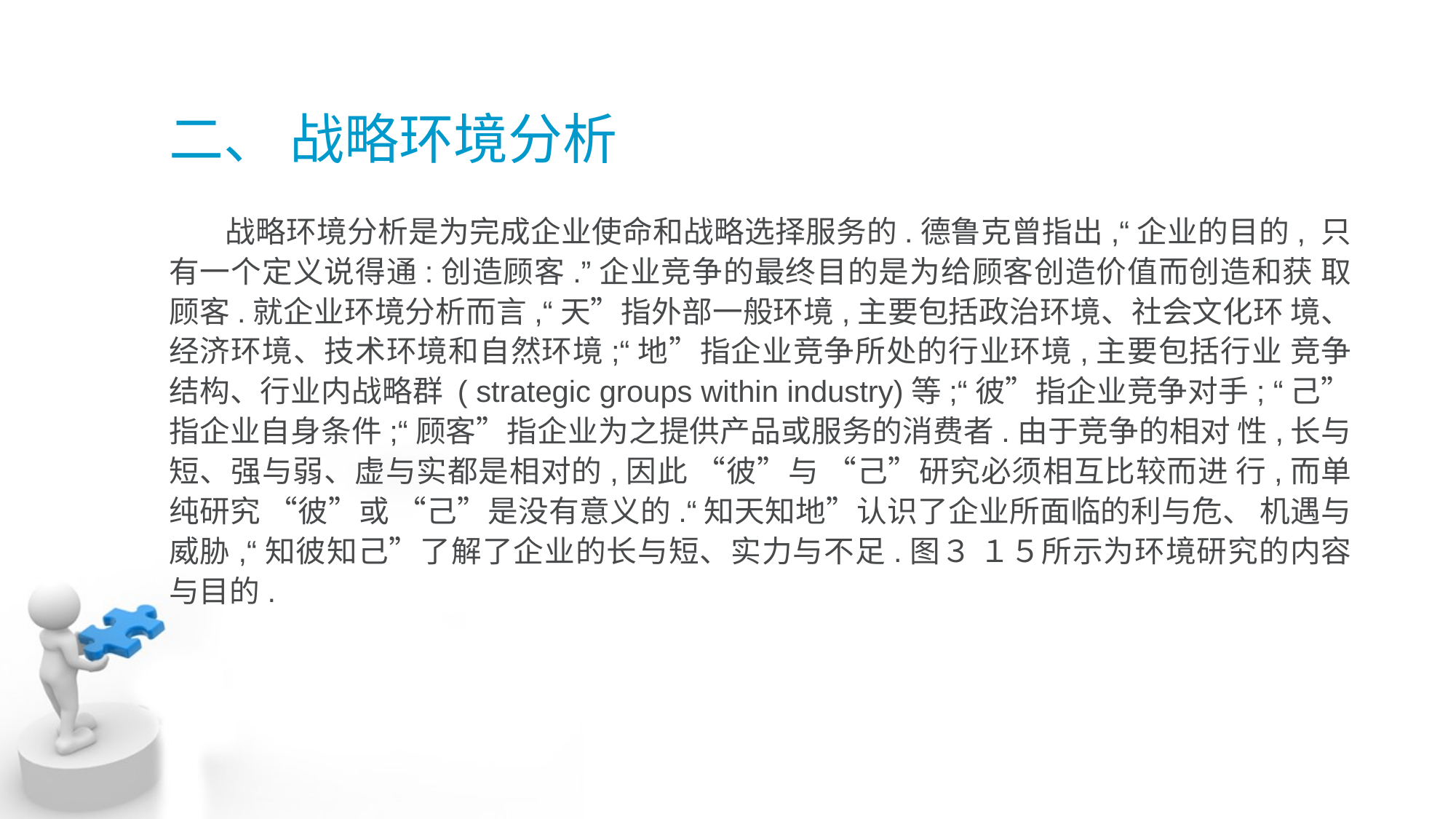

# 二、 战略环境分析
       战略环境分析是为完成企业使命和战略选择服务的.德鲁克曾指出,“企业的目的, 只有一个定义说得通:创造顾客.”企业竞争的最终目的是为给顾客创造价值而创造和获 取顾客.就企业环境分析而言,“天”指外部一般环境,主要包括政治环境、社会文化环 境、经济环境、技术环境和自然环境;“地”指企业竞争所处的行业环境,主要包括行业 竞争结构、行业内战略群 ( strategic groups within industry)等;“彼”指企业竞争对手; “己”指企业自身条件;“顾客”指企业为之提供产品或服务的消费者.由于竞争的相对 性,长与短、强与弱、虚与实都是相对的,因此 “彼”与 “己”研究必须相互比较而进 行,而单纯研究 “彼”或 “己”是没有意义的.“知天知地”认识了企业所面临的利与危、 机遇与威胁,“知彼知己”了解了企业的长与短、实力与不足.图３ １５所示为环境研究的内容与目的.